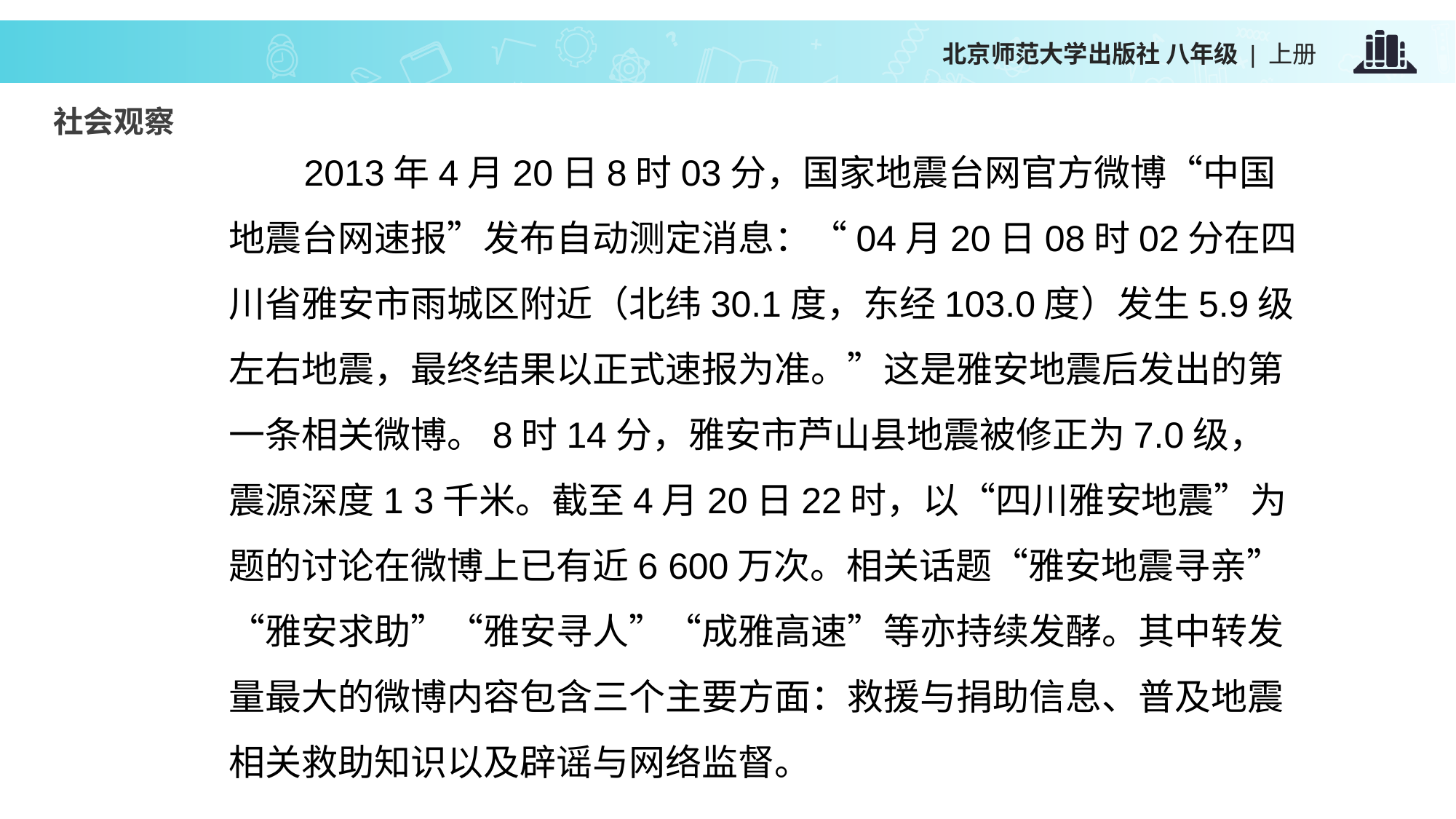

社会观察
  2013年4月20日8时03分，国家地震台网官方微博“中国地震台网速报”发布自动测定消息：“04月20日08时02分在四川省雅安市雨城区附近（北纬30.1度，东经103.0度）发生5.9级左右地震，最终结果以正式速报为准。”这是雅安地震后发出的第一条相关微博。8时14分，雅安市芦山县地震被修正为7.0级，震源深度1 3千米。截至4月20日22时，以“四川雅安地震”为题的讨论在微博上已有近6 600万次。相关话题“雅安地震寻亲”“雅安求助”“雅安寻人”“成雅高速”等亦持续发酵。其中转发量最大的微博内容包含三个主要方面：救援与捐助信息、普及地震相关救助知识以及辟谣与网络监督。